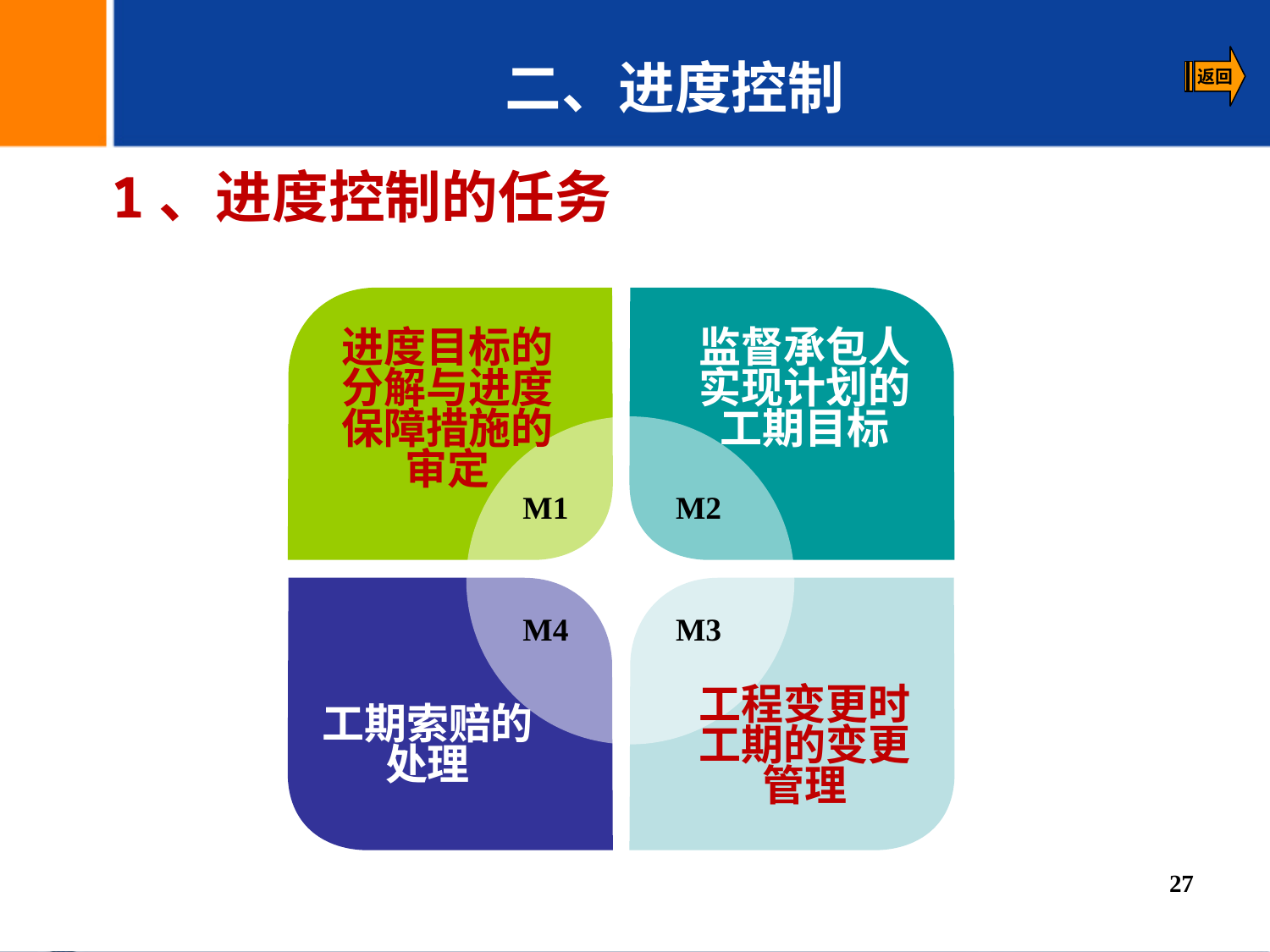

二、进度控制
1、进度控制的任务

进度目标的分解与进度保障措施的审定
监督承包人实现计划的工期目标

M1
M2

M4
M3
工程变更时工期的变更管理
工期索赔的处理

27